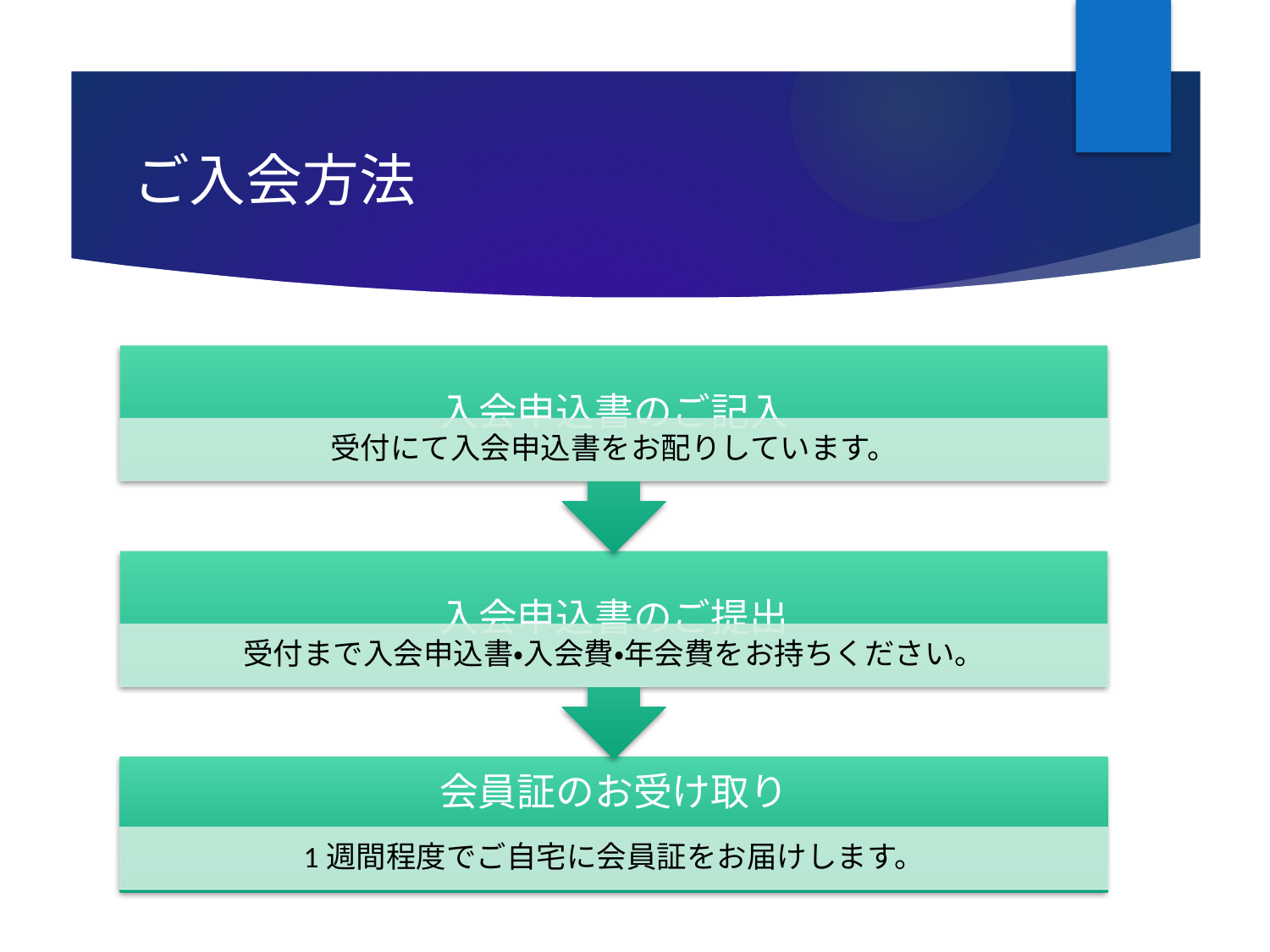

# ご入会方法
会員証のお受け取り
1週間程度でご自宅に会員証をお届けします。
入会申込書のご提出
受付まで入会申込書・入会費・年会費をお持ちください。
入会申込書のご記入
受付にて入会申込書をお配りしています。